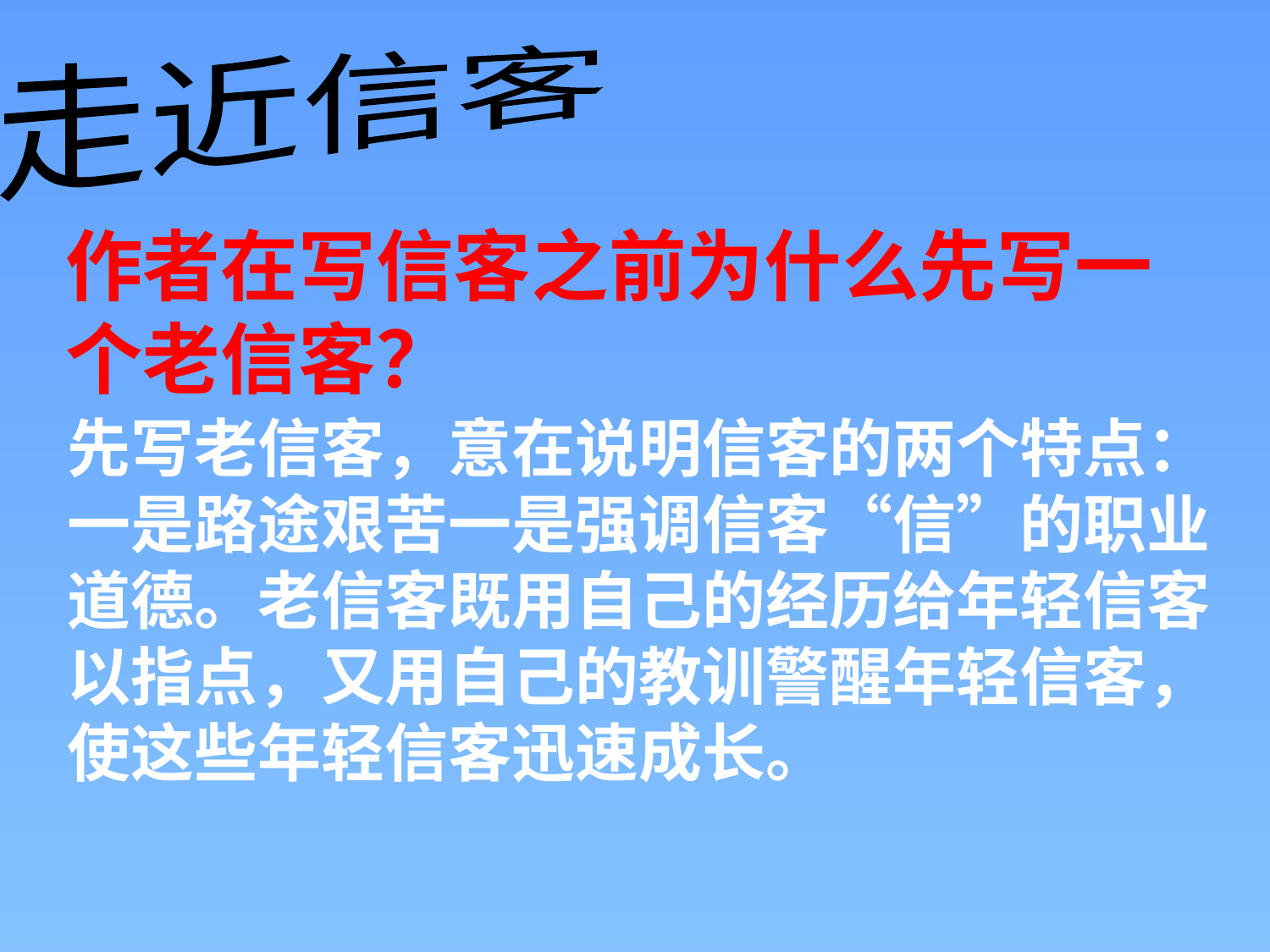

走近信客

作者在写信客之前为什么先写一个老信客？
先写老信客，意在说明信客的两个特点：一是路途艰苦一是强调信客“信”的职业道德。老信客既用自己的经历给年轻信客以指点，又用自己的教训警醒年轻信客，使这些年轻信客迅速成长。